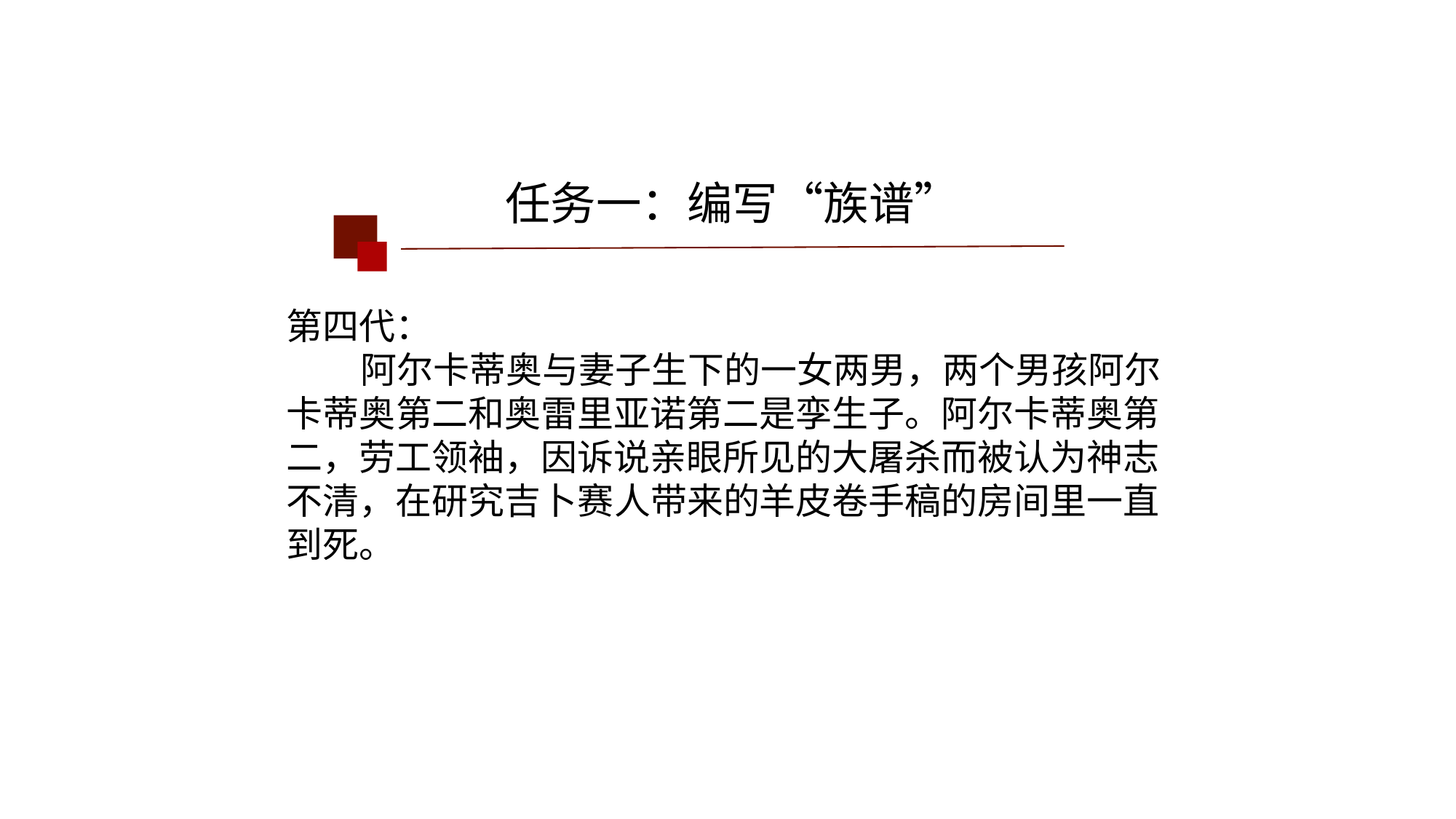

任务一：编写“族谱”

第四代：
        阿尔卡蒂奥与妻子生下的一女两男，两个男孩阿尔卡蒂奥第二和奥雷里亚诺第二是孪生子。阿尔卡蒂奥第二，劳工领袖，因诉说亲眼所见的大屠杀而被认为神志不清，在研究吉卜赛人带来的羊皮卷手稿的房间里一直到死。